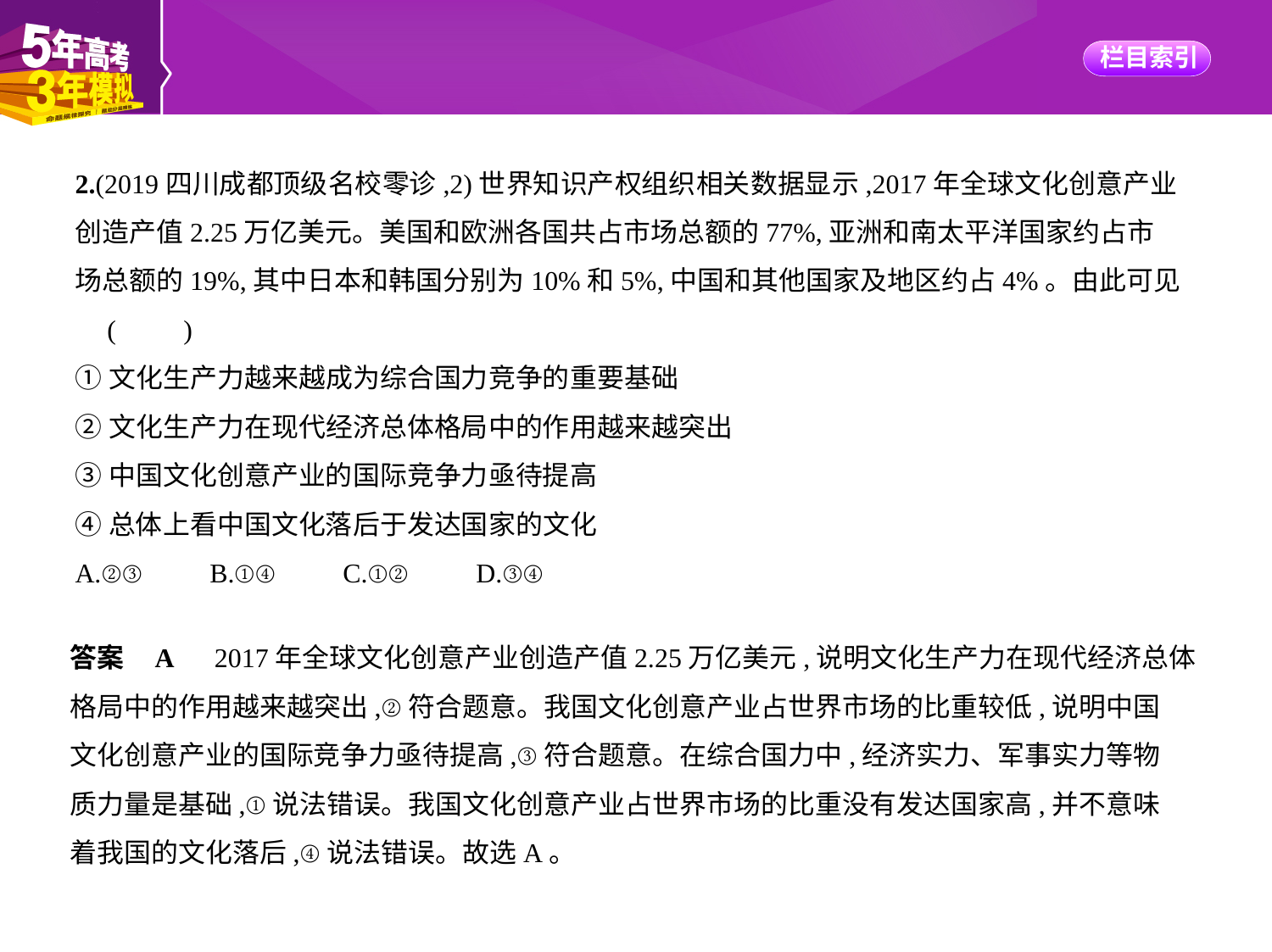

2.(2019四川成都顶级名校零诊,2)世界知识产权组织相关数据显示,2017年全球文化创意产业
创造产值2.25万亿美元。美国和欧洲各国共占市场总额的77%,亚洲和南太平洋国家约占市
场总额的19%,其中日本和韩国分别为10%和5%,中国和其他国家及地区约占4%。由此可见
 (　　)
①文化生产力越来越成为综合国力竞争的重要基础
②文化生产力在现代经济总体格局中的作用越来越突出
③中国文化创意产业的国际竞争力亟待提高
④总体上看中国文化落后于发达国家的文化
A.②③　　B.①④　　C.①②　　D.③④
答案    A　2017年全球文化创意产业创造产值2.25万亿美元,说明文化生产力在现代经济总体
格局中的作用越来越突出,②符合题意。我国文化创意产业占世界市场的比重较低,说明中国
文化创意产业的国际竞争力亟待提高,③符合题意。在综合国力中,经济实力、军事实力等物
质力量是基础,①说法错误。我国文化创意产业占世界市场的比重没有发达国家高,并不意味
着我国的文化落后,④说法错误。故选A。